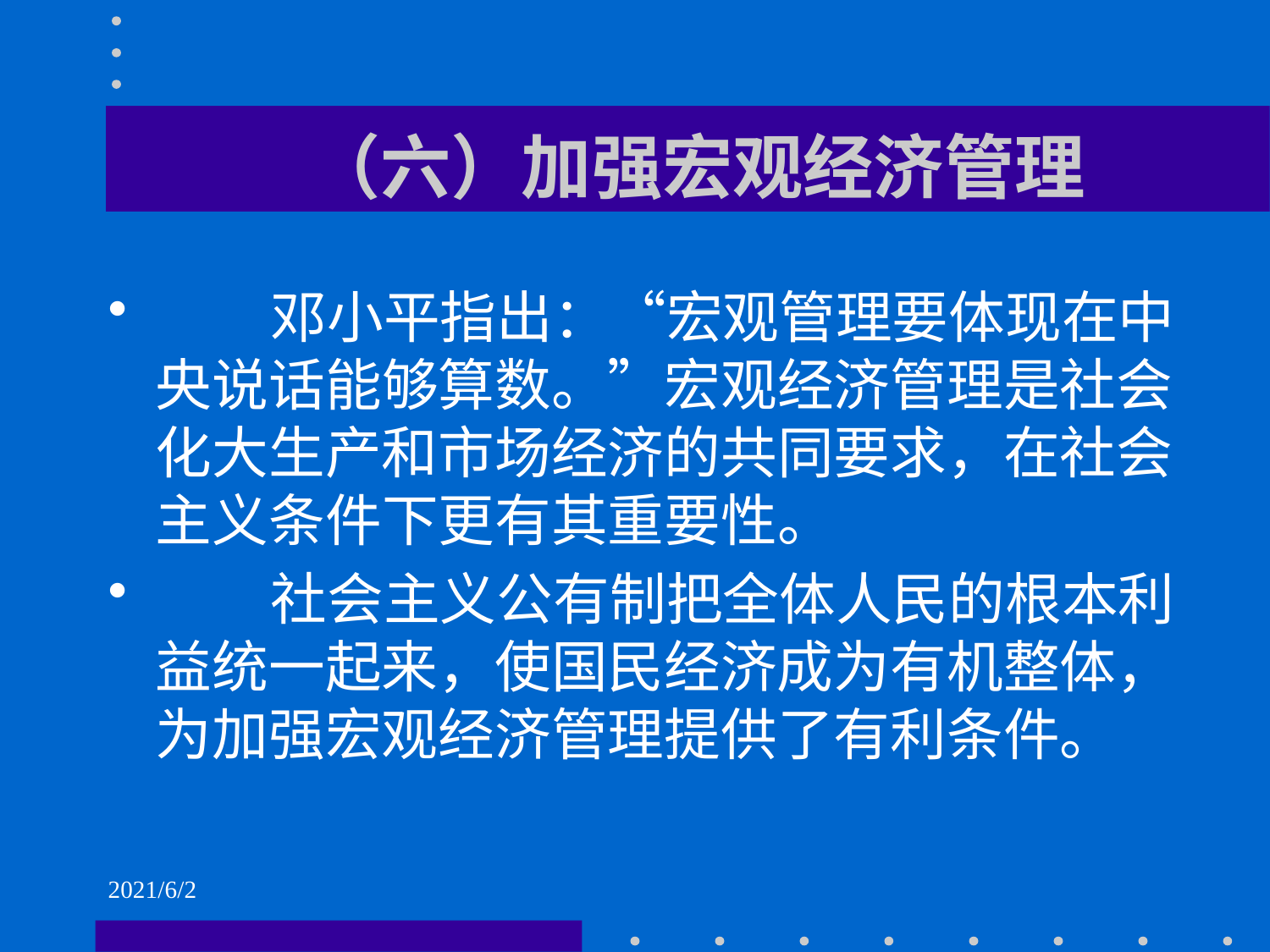

# （六）加强宏观经济管理
        邓小平指出：“宏观管理要体现在中央说话能够算数。”宏观经济管理是社会化大生产和市场经济的共同要求，在社会主义条件下更有其重要性。
        社会主义公有制把全体人民的根本利益统一起来，使国民经济成为有机整体，为加强宏观经济管理提供了有利条件。

2021/6/2